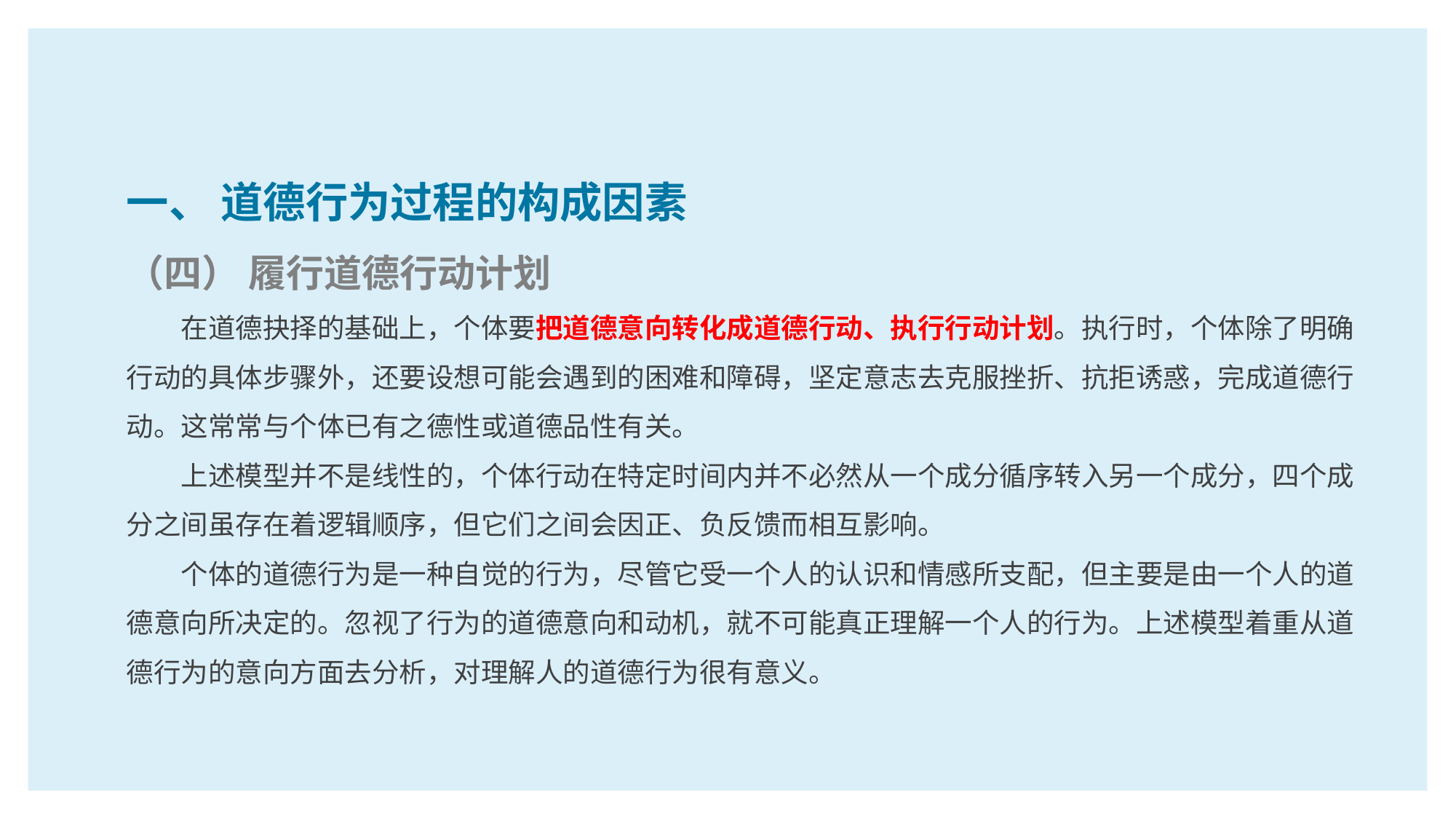

一、 道德行为过程的构成因素
（四） 履行道德行动计划
在道德抉择的基础上，个体要把道德意向转化成道德行动、执行行动计划。执行时，个体除了明确行动的具体步骤外，还要设想可能会遇到的困难和障碍，坚定意志去克服挫折、抗拒诱惑，完成道德行动。这常常与个体已有之德性或道德品性有关。
上述模型并不是线性的，个体行动在特定时间内并不必然从一个成分循序转入另一个成分，四个成分之间虽存在着逻辑顺序，但它们之间会因正、负反馈而相互影响。
个体的道德行为是一种自觉的行为，尽管它受一个人的认识和情感所支配，但主要是由一个人的道德意向所决定的。忽视了行为的道德意向和动机，就不可能真正理解一个人的行为。上述模型着重从道德行为的意向方面去分析，对理解人的道德行为很有意义。